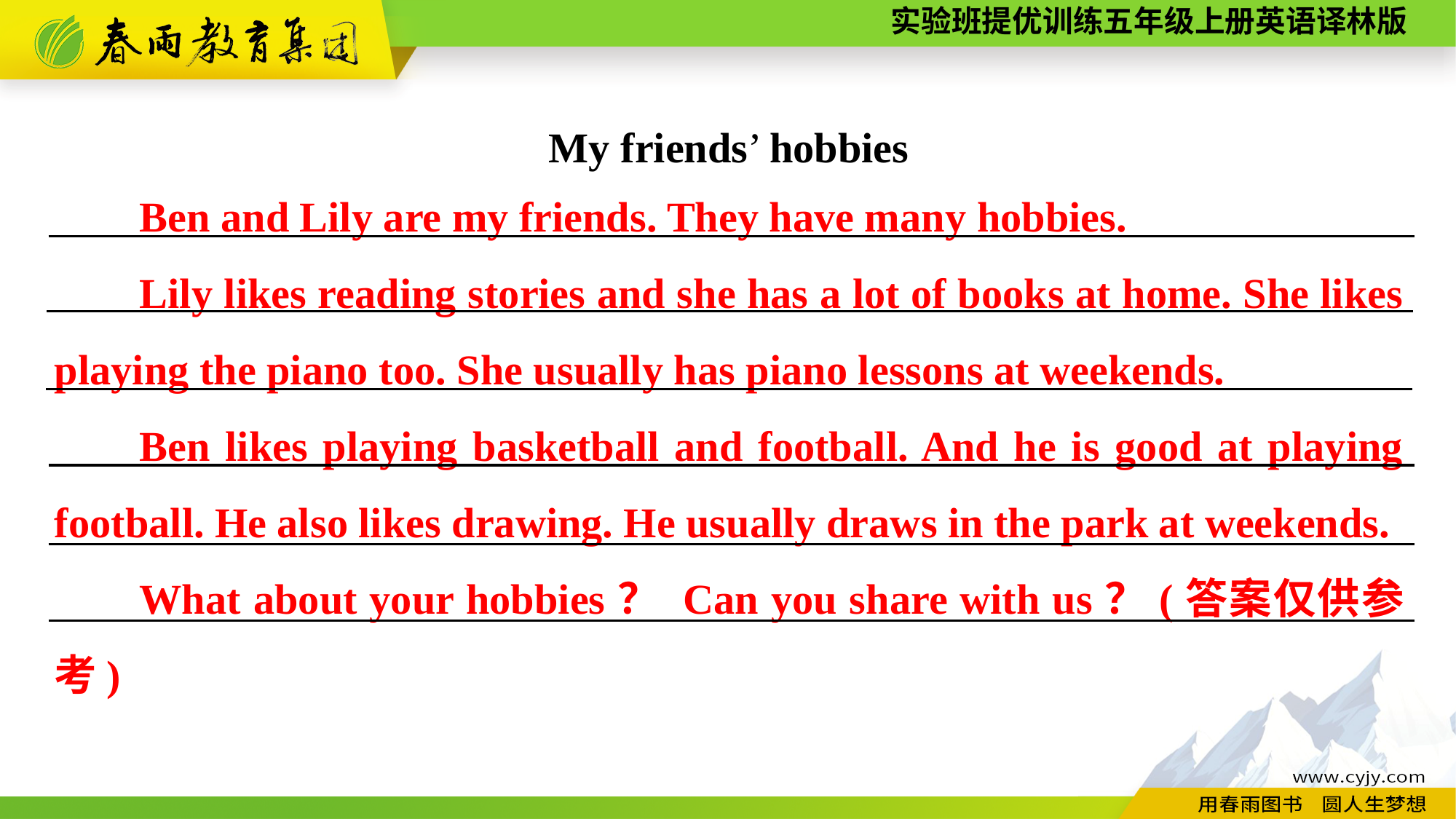

My friends’ hobbies
Ben and Lily are my friends. They have many hobbies.
Lily likes reading stories and she has a lot of books at home. She likes playing the piano too. She usually has piano lessons at weekends.
Ben likes playing basketball and football. And he is good at playing football. He also likes drawing. He usually draws in the park at weekends.
What about your hobbies？ Can you share with us？(答案仅供参考)